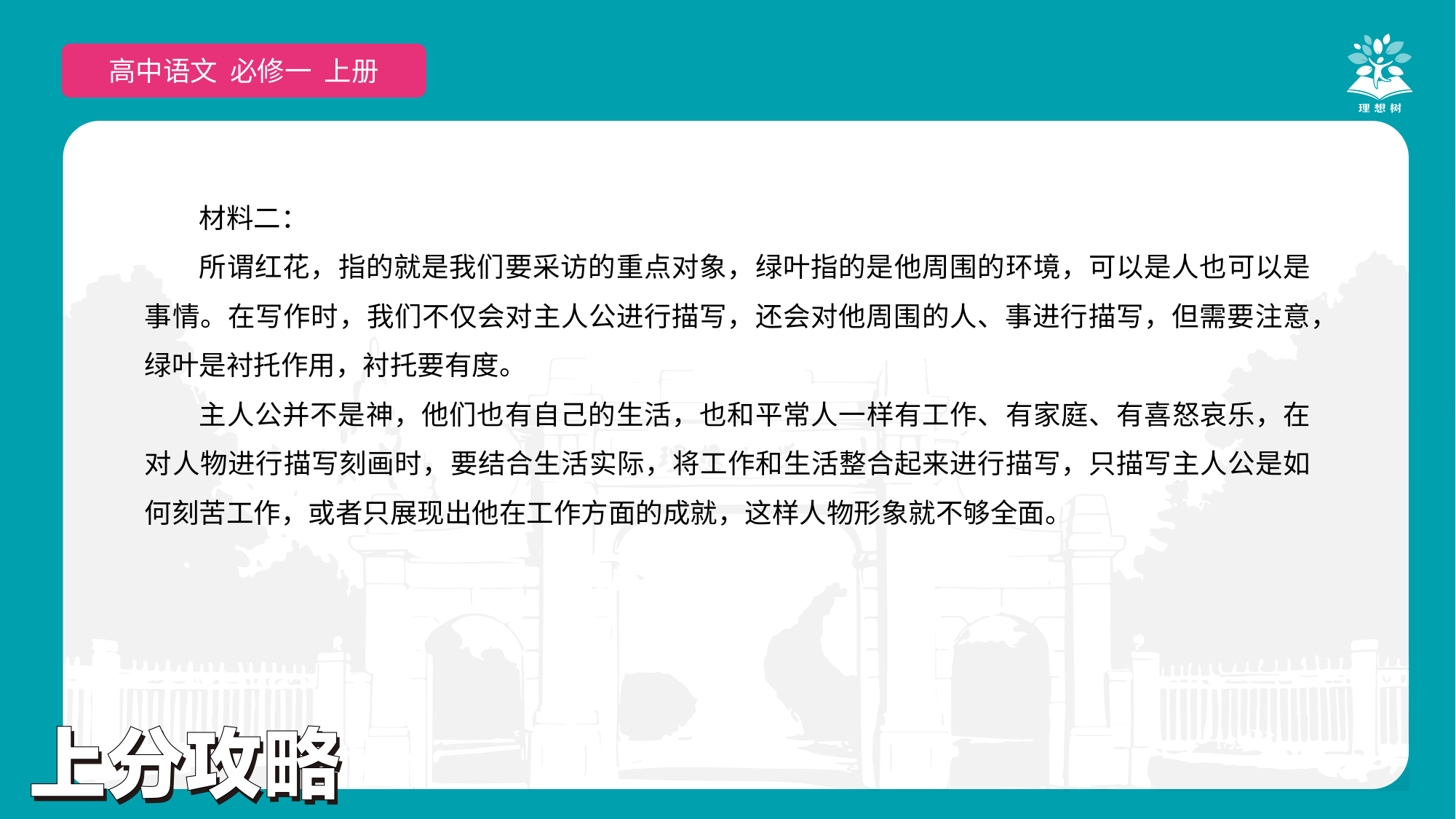

高中语文  选择性必修上
高中语文  必修一  上册
材料二：
所谓红花，指的就是我们要采访的重点对象，绿叶指的是他周围的环境，可以是人也可以是事情。在写作时，我们不仅会对主人公进行描写，还会对他周围的人、事进行描写，但需要注意，绿叶是衬托作用，衬托要有度。
主人公并不是神，他们也有自己的生活，也和平常人一样有工作、有家庭、有喜怒哀乐，在对人物进行描写刻画时，要结合生活实际，将工作和生活整合起来进行描写，只描写主人公是如何刻苦工作，或者只展现出他在工作方面的成就，这样人物形象就不够全面。